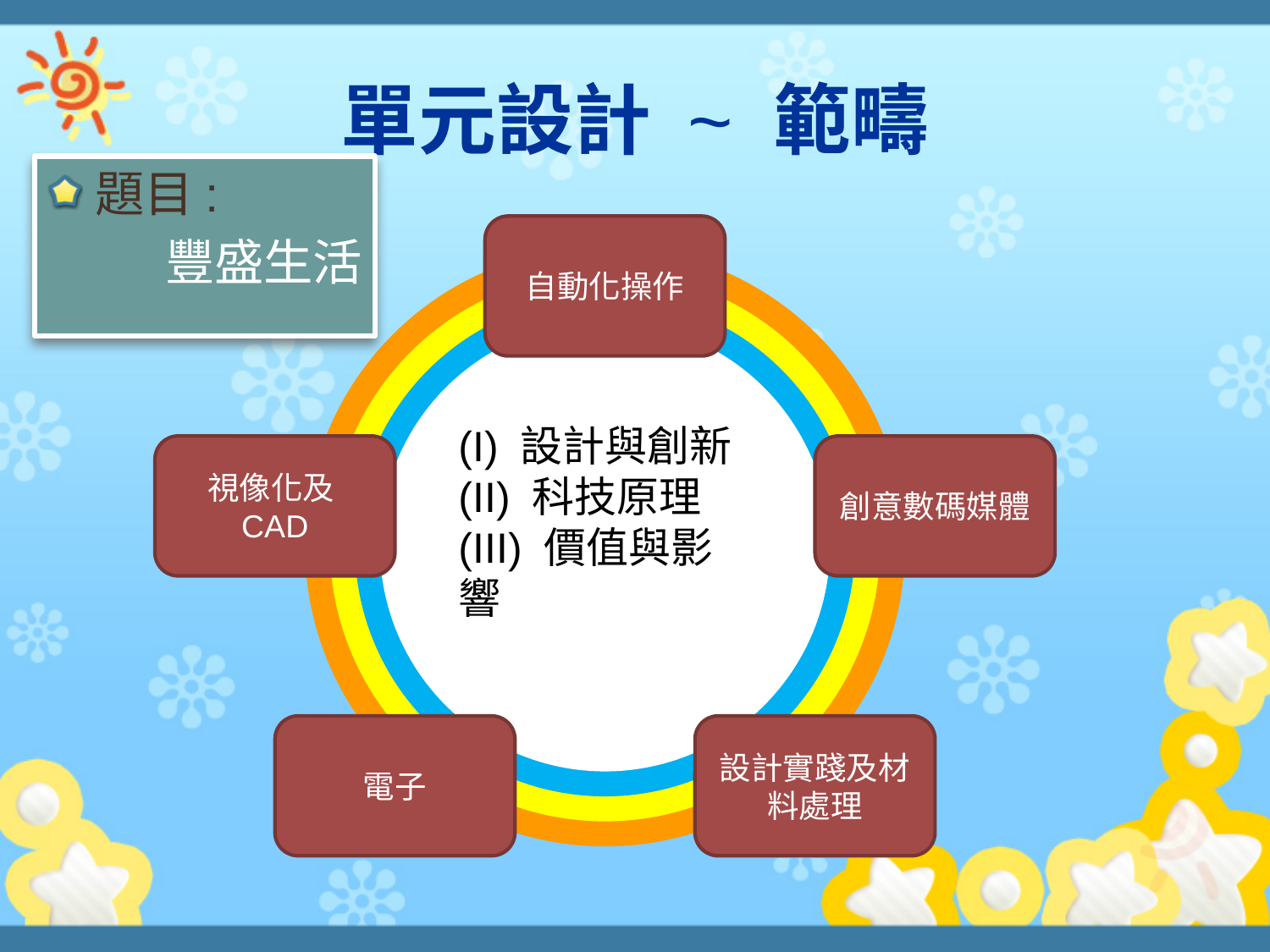

# 單元設計 ~ 範疇
題目:
豐盛生活
自動化操作

(I) 設計與創新
(II) 科技原理
(III) 價值與影響

視像化及CAD
創意數碼媒體
電子
設計實踐及材料處理